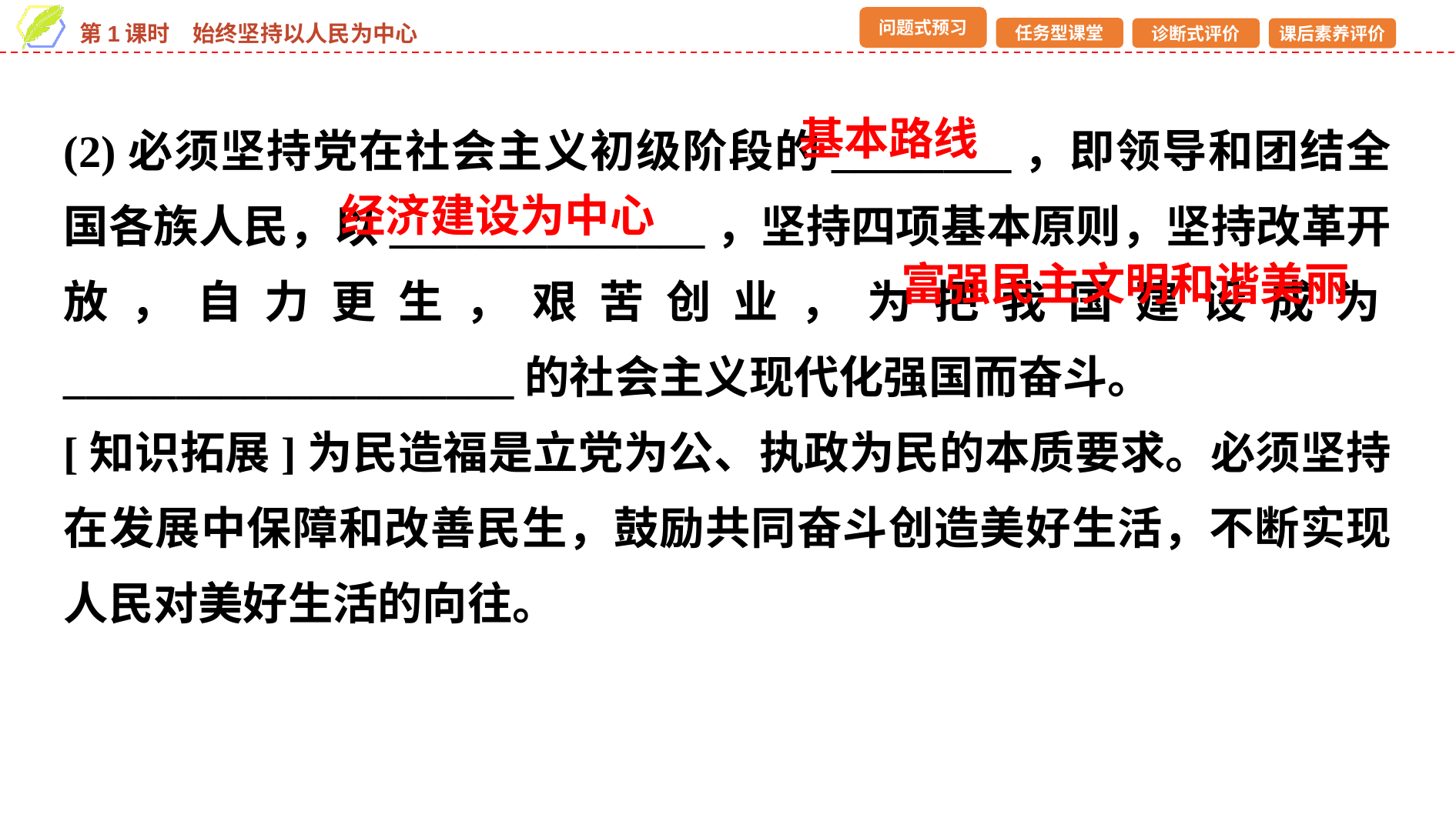

(2)必须坚持党在社会主义初级阶段的________，即领导和团结全国各族人民，以______________，坚持四项基本原则，坚持改革开放，自力更生，艰苦创业，为把我国建设成为____________________的社会主义现代化强国而奋斗。
[知识拓展]为民造福是立党为公、执政为民的本质要求。必须坚持在发展中保障和改善民生，鼓励共同奋斗创造美好生活，不断实现人民对美好生活的向往。
基本路线
经济建设为中心
富强民主文明和谐美丽